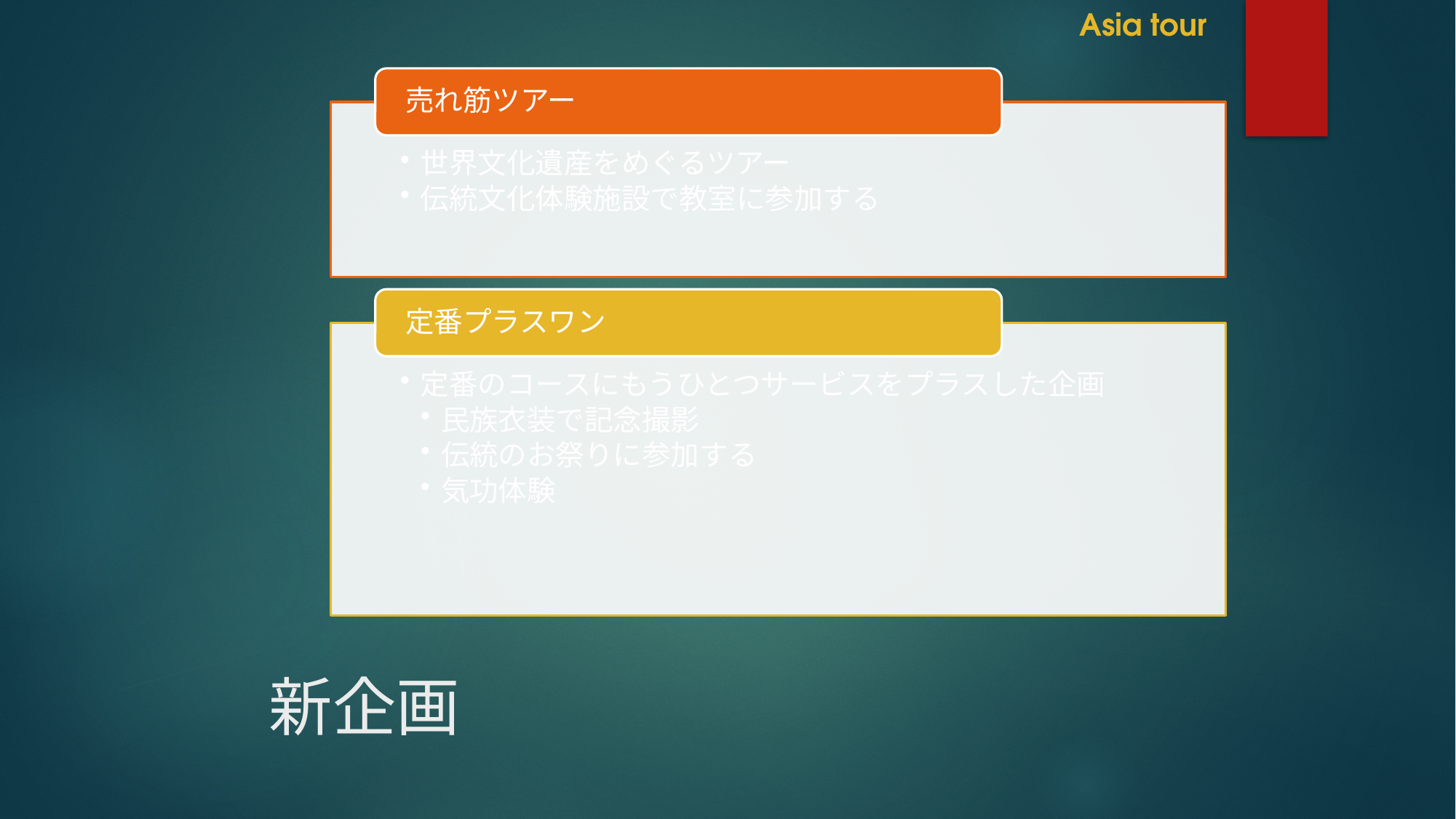

世界文化遺産をめぐるツアー
伝統文化体験施設で教室に参加する
売れ筋ツアー
定番のコースにもうひとつサービスをプラスした企画
民族衣装で記念撮影
伝統のお祭りに参加する
気功体験
定番プラスワン
# 新企画